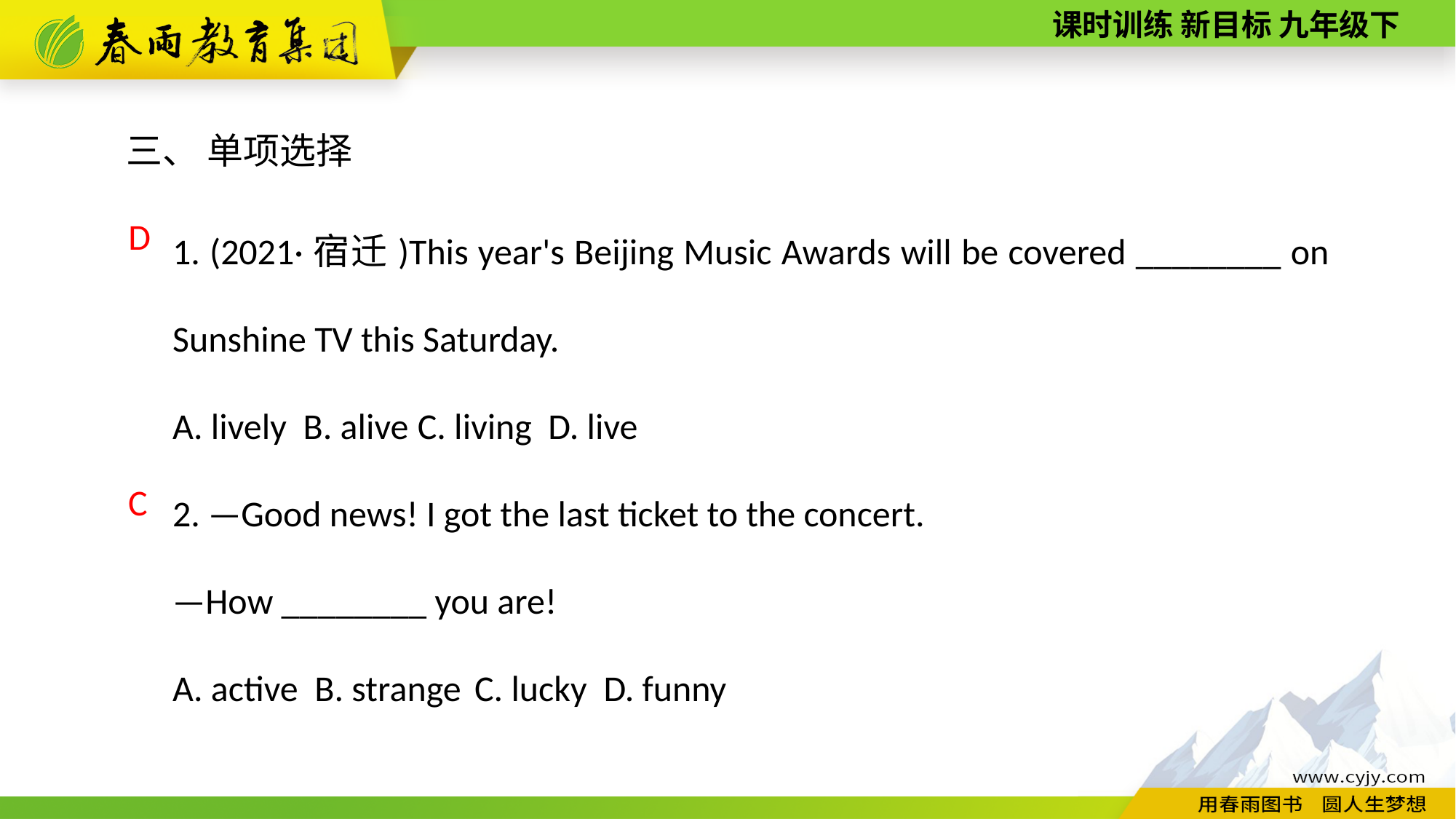

三、 单项选择
1. (2021·宿迁)This year's Beijing Music Awards will be covered ________ on Sunshine TV this Saturday.
A. lively  B. alive  C. living  D. live
2. —Good news! I got the last ticket to the concert.
—How ________ you are!
A. active  B. strange   C. lucky  D. funny
D
C